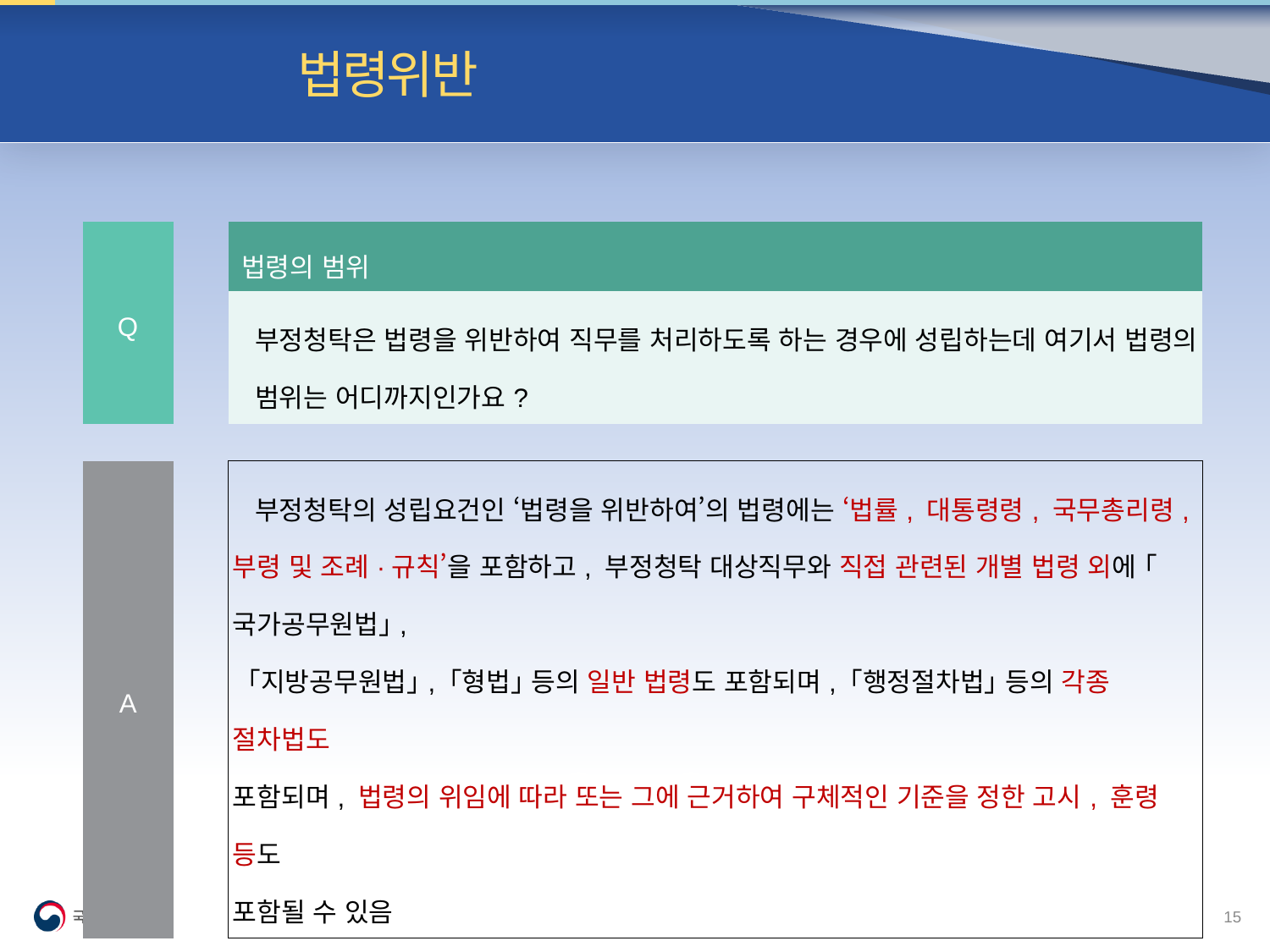

빈발 질의| 법령위반

| Q |  | 법령의 범위 |
| --- | --- | --- |
|  |  | 부정청탁은 법령을 위반하여 직무를 처리하도록 하는 경우에 성립하는데 여기서 법령의 범위는 어디까지인가요? |
|  |  |  |
| A |  | 부정청탁의 성립요건인 ‘법령을 위반하여’의 법령에는 ‘법률, 대통령령, 국무총리령, 부령 및 조례·규칙’을 포함하고, 부정청탁 대상직무와 직접 관련된 개별 법령 외에 ｢국가공무원법｣, ｢지방공무원법｣, ｢형법｣ 등의 일반 법령도 포함되며, ｢행정절차법｣ 등의 각종 절차법도 포함되며, 법령의 위임에 따라 또는 그에 근거하여 구체적인 기준을 정한 고시, 훈령 등도 포함될 수 있음 |

15